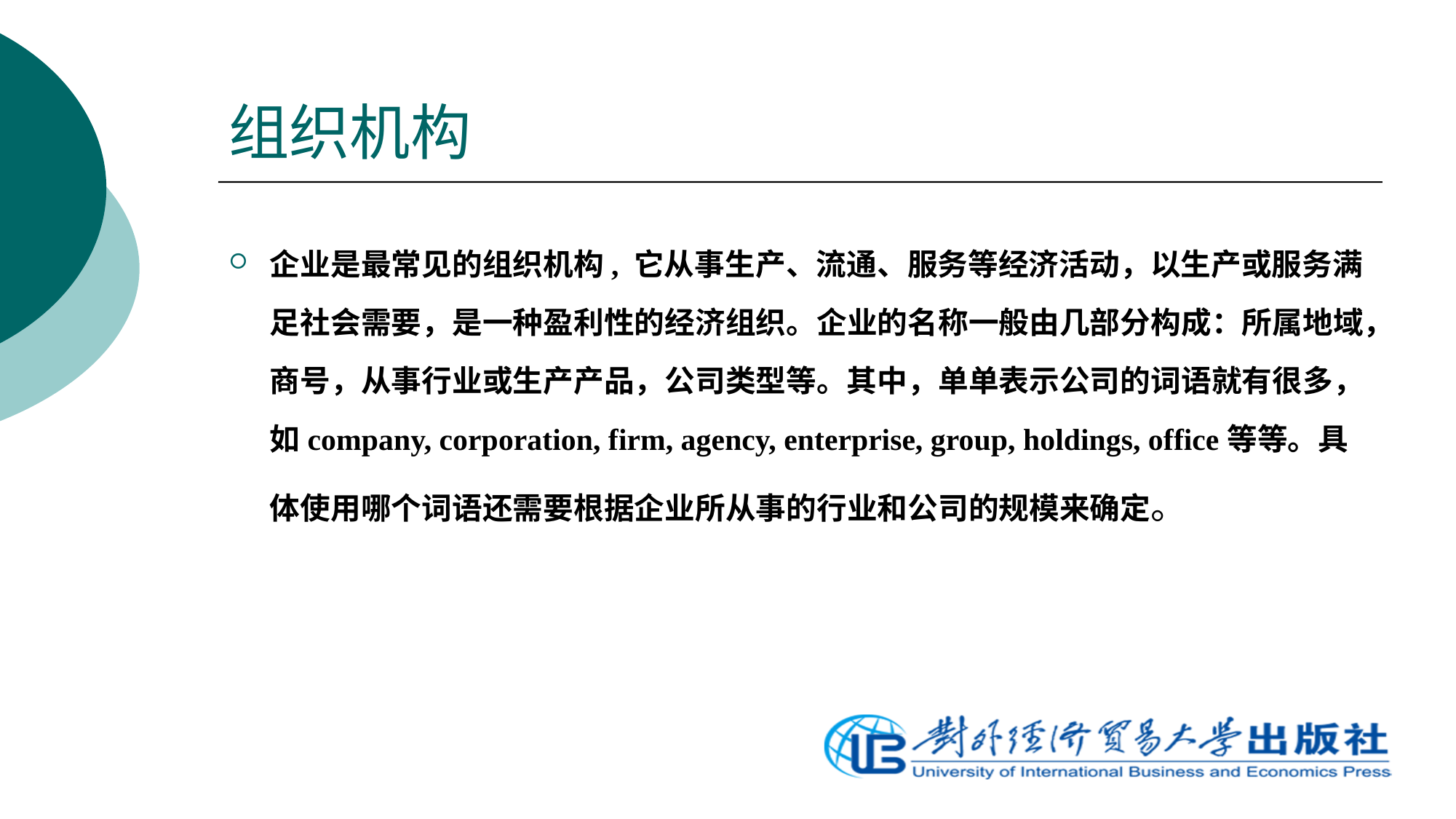

# 组织机构
企业是最常见的组织机构, 它从事生产、流通、服务等经济活动，以生产或服务满足社会需要，是一种盈利性的经济组织。企业的名称一般由几部分构成：所属地域，商号，从事行业或生产产品，公司类型等。其中，单单表示公司的词语就有很多，如company, corporation, firm, agency, enterprise, group, holdings, office等等。具体使用哪个词语还需要根据企业所从事的行业和公司的规模来确定。